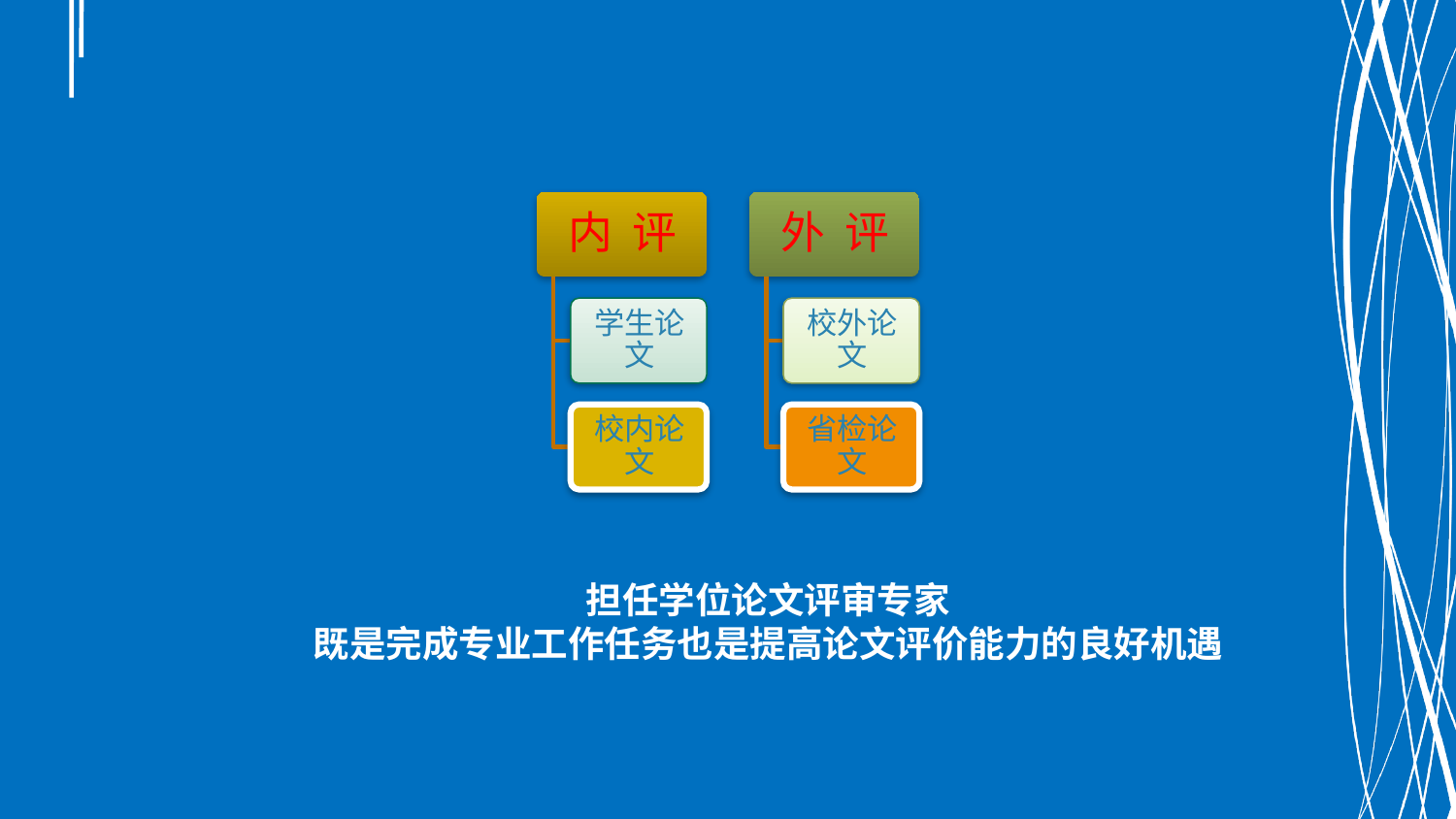

内  评
学生论文
校内论文
外  评
校外论文
省检论文
担任学位论文评审专家
既是完成专业工作任务也是提高论文评价能力的良好机遇